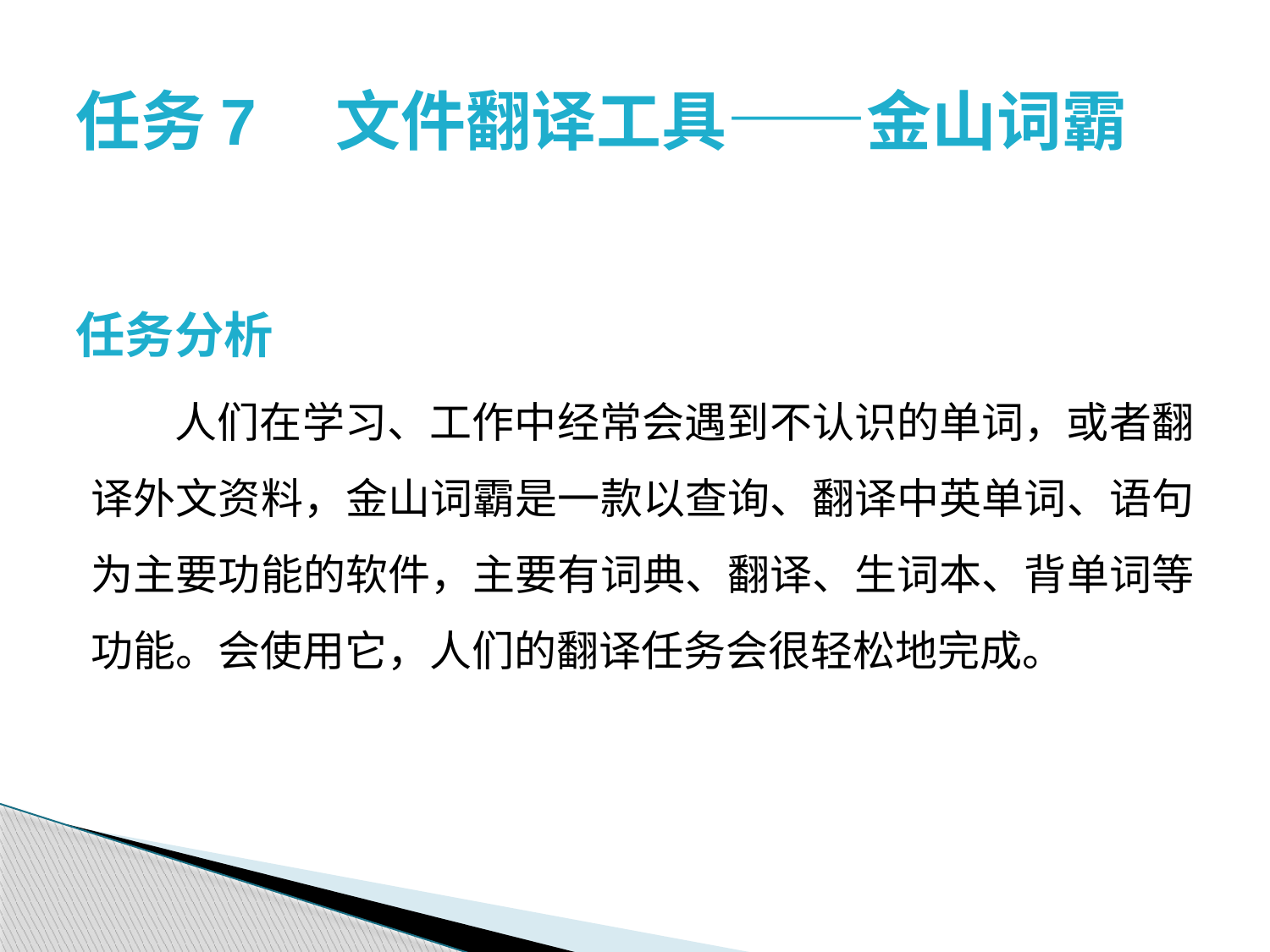

# 任务7　文件翻译工具——金山词霸
任务分析
人们在学习、工作中经常会遇到不认识的单词，或者翻译外文资料，金山词霸是一款以查询、翻译中英单词、语句为主要功能的软件，主要有词典、翻译、生词本、背单词等功能。会使用它，人们的翻译任务会很轻松地完成。